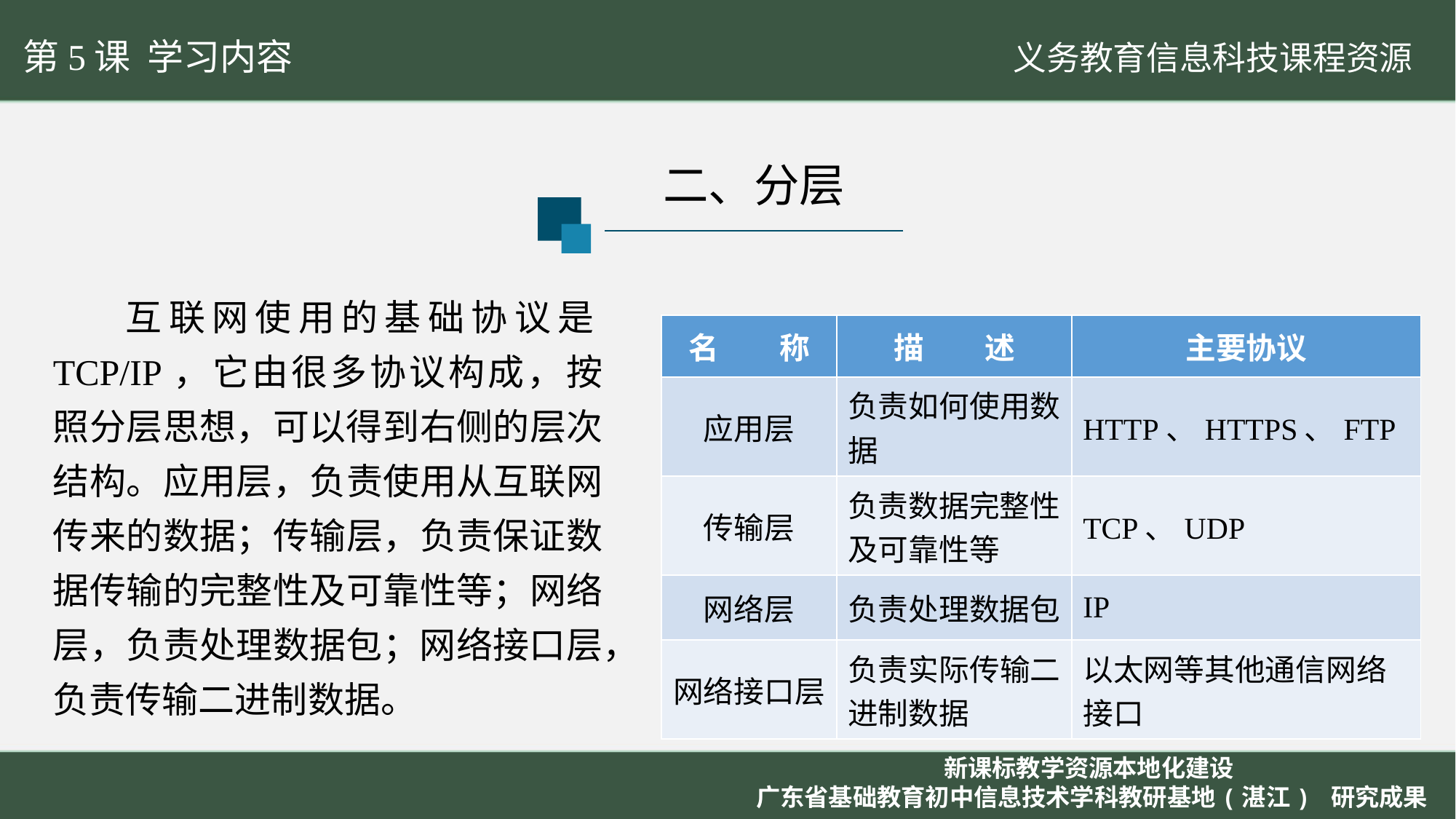

第5课  学习内容
二、分层

互联网使用的基础协议是TCP/IP，它由很多协议构成，按照分层思想，可以得到右侧的层次结构。应用层，负责使用从互联网传来的数据；传输层，负责保证数据传输的完整性及可靠性等；网络层，负责处理数据包；网络接口层，负责传输二进制数据。
| 名　　称 | 描　　述 | 主要协议 |
| --- | --- | --- |
| 应用层 | 负责如何使用数据 | HTTP、HTTPS、FTP |
| 传输层 | 负责数据完整性及可靠性等 | TCP、UDP |
| 网络层 | 负责处理数据包 | IP |
| 网络接口层 | 负责实际传输二进制数据 | 以太网等其他通信网络接口 |
新课标教学资源本地化建设
广东省基础教育初中信息技术学科教研基地(湛江) 研究成果